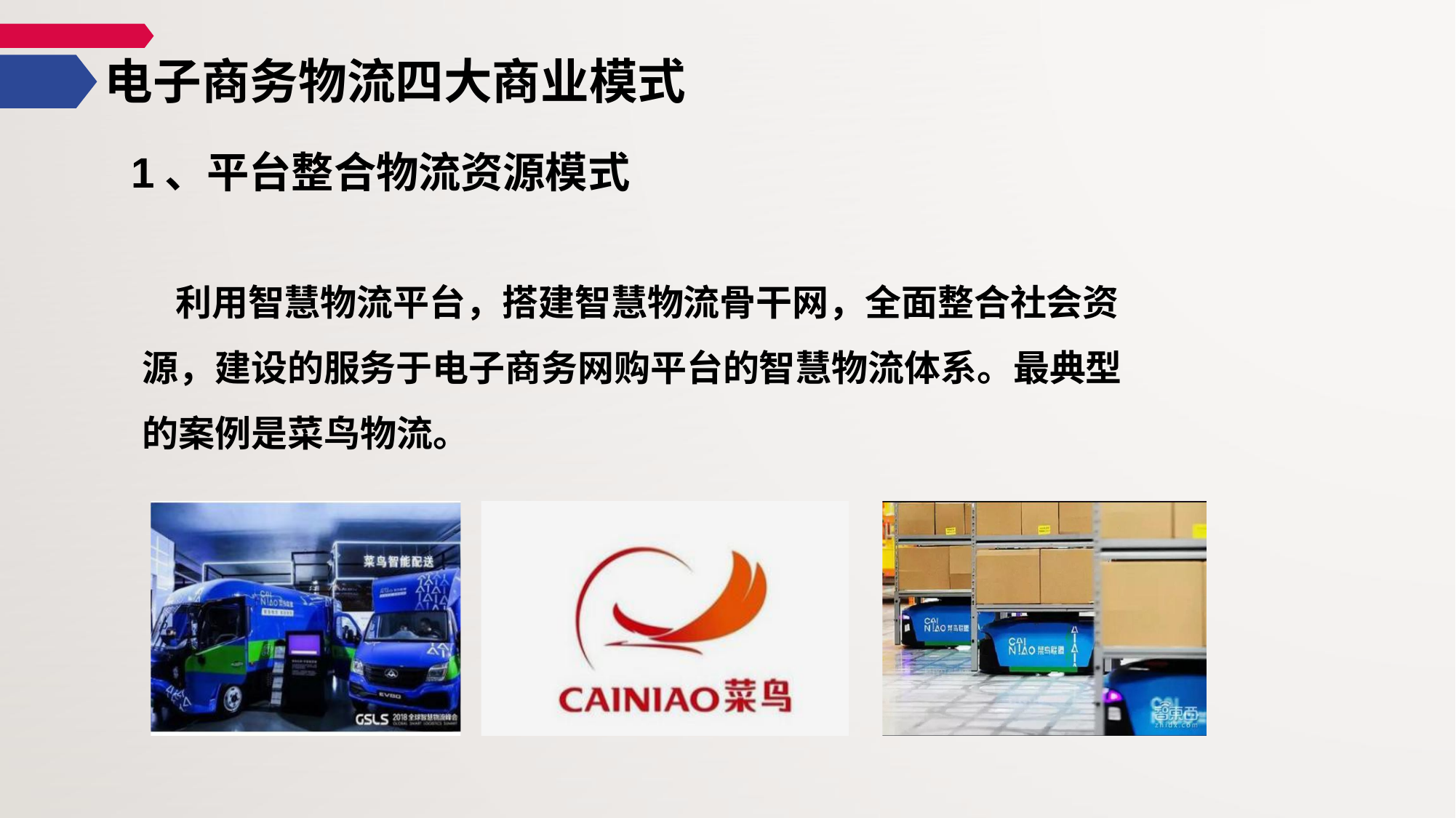

# 电子商务物流四大商业模式
1、平台整合物流资源模式

   利用智慧物流平台，搭建智慧物流骨干网，全面整合社会资 源，建设的服务于电子商务网购平台的智慧物流体系。最典型 的案例是菜鸟物流。